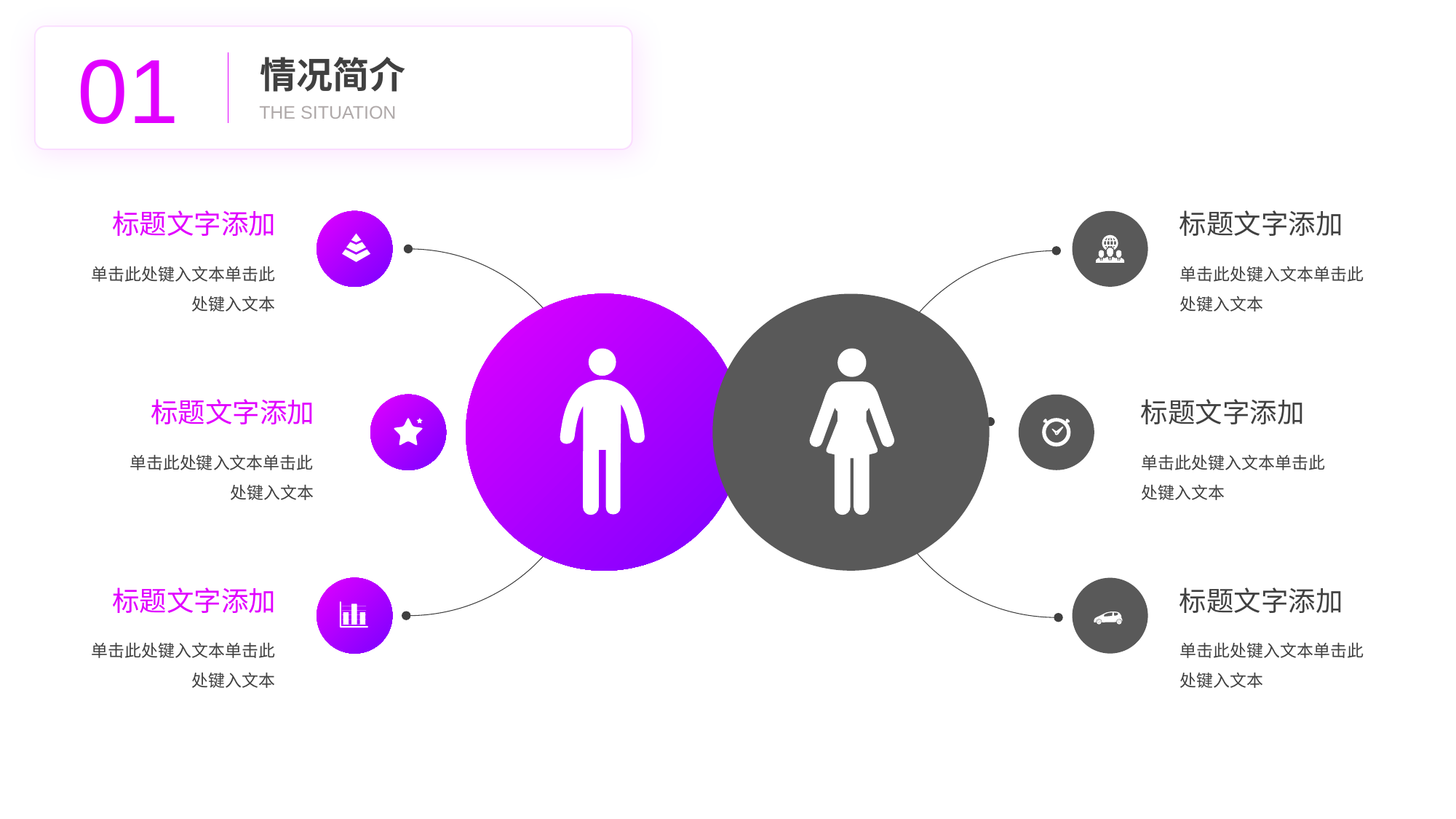

01
情况简介
THE SITUATION
标题文字添加
单击此处键入文本单击此处键入文本
标题文字添加
单击此处键入文本单击此处键入文本

标题文字添加
单击此处键入文本单击此处键入文本
标题文字添加
单击此处键入文本单击此处键入文本
标题文字添加
单击此处键入文本单击此处键入文本
标题文字添加
单击此处键入文本单击此处键入文本